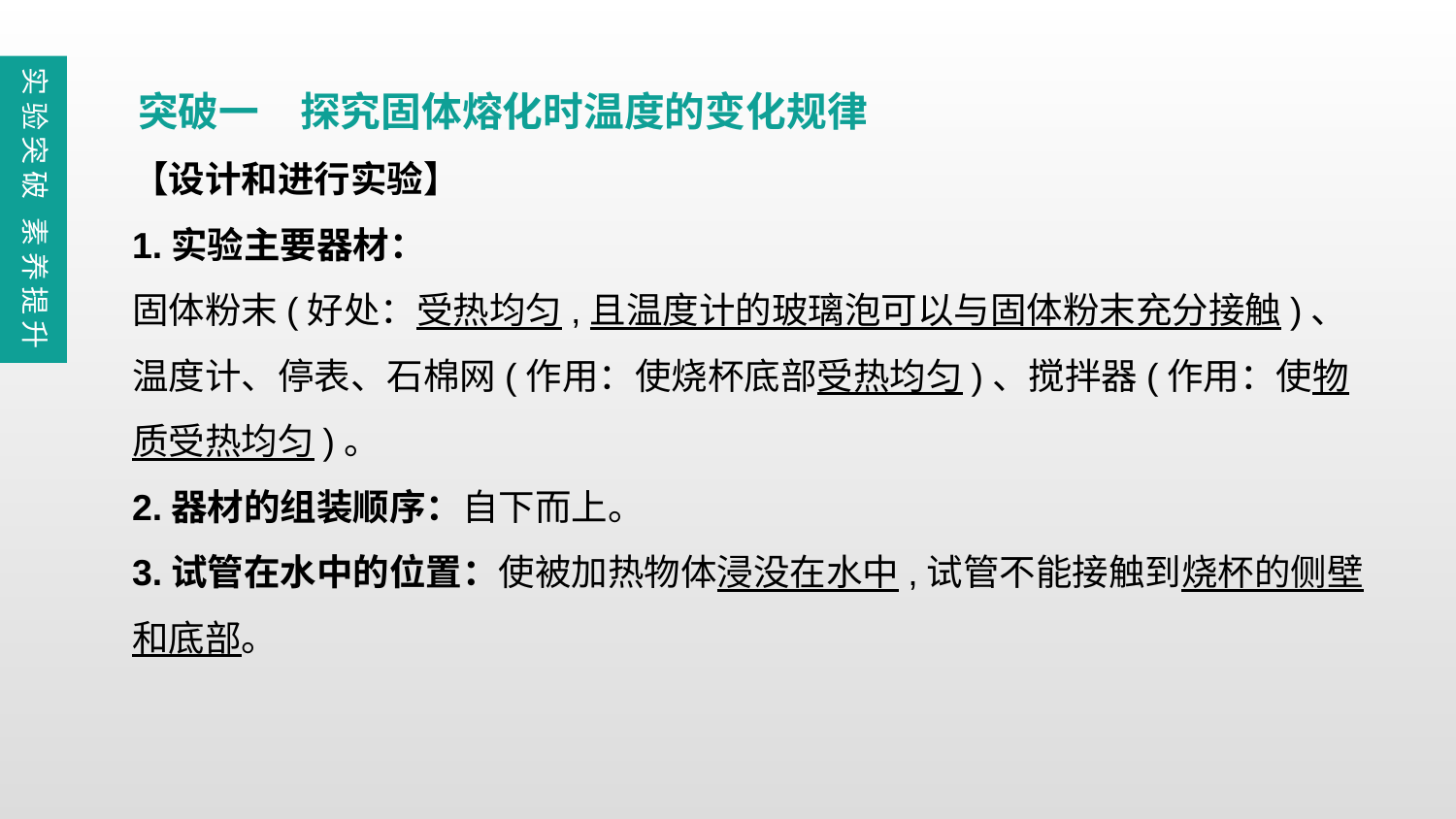

实验突破 素养提升
突破一　探究固体熔化时温度的变化规律
【设计和进行实验】
1.实验主要器材：
固体粉末(好处：受热均匀,且温度计的玻璃泡可以与固体粉末充分接触)、温度计、停表、石棉网(作用：使烧杯底部受热均匀)、搅拌器(作用：使物质受热均匀)。
2.器材的组装顺序：自下而上。
3.试管在水中的位置：使被加热物体浸没在水中,试管不能接触到烧杯的侧壁和底部。